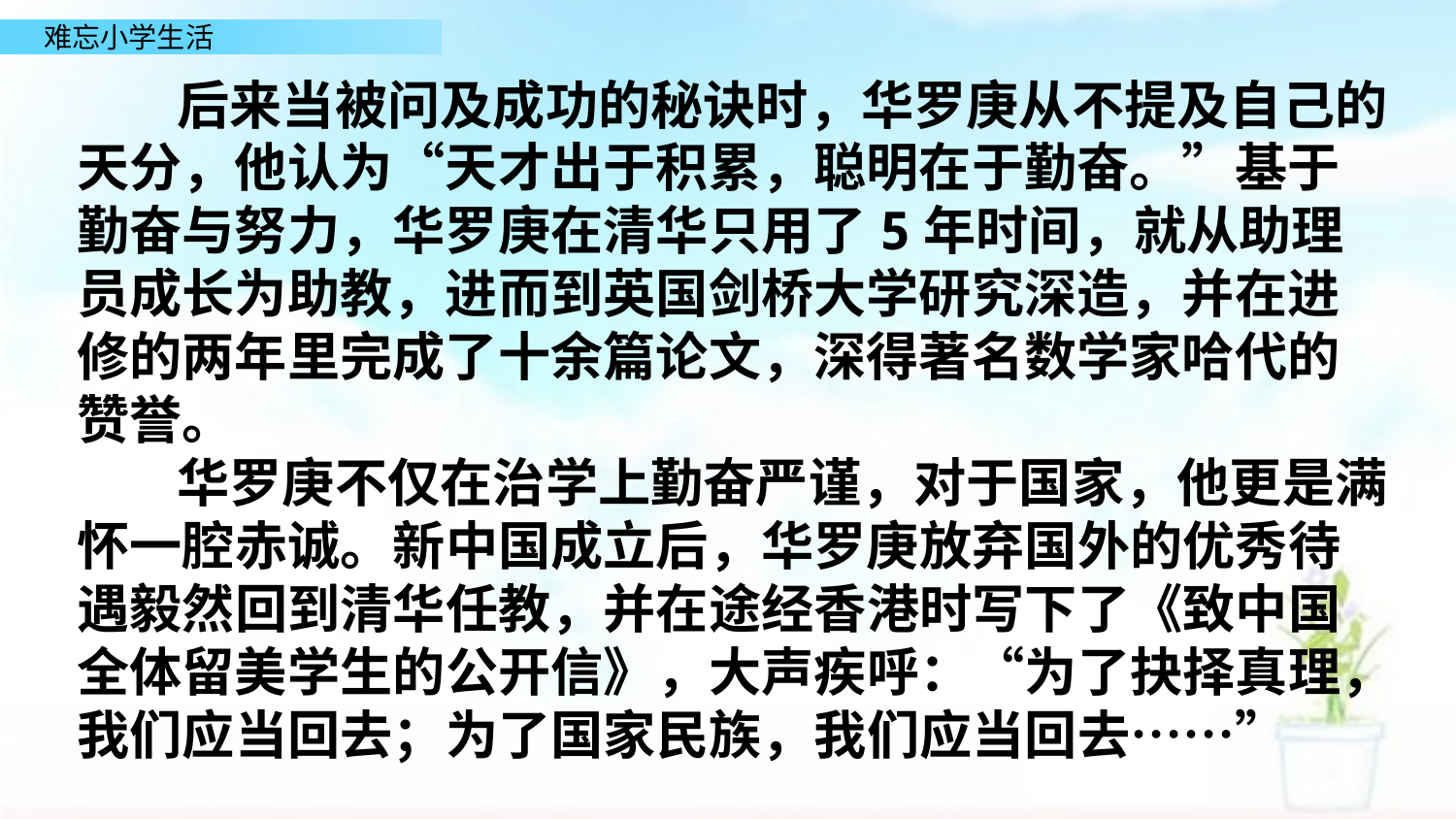

后来当被问及成功的秘诀时，华罗庚从不提及自己的天分，他认为“天才出于积累，聪明在于勤奋。”基于勤奋与努力，华罗庚在清华只用了5年时间，就从助理员成长为助教，进而到英国剑桥大学研究深造，并在进修的两年里完成了十余篇论文，深得著名数学家哈代的赞誉。
华罗庚不仅在治学上勤奋严谨，对于国家，他更是满怀一腔赤诚。新中国成立后，华罗庚放弃国外的优秀待遇毅然回到清华任教，并在途经香港时写下了《致中国全体留美学生的公开信》，大声疾呼：“为了抉择真理，我们应当回去；为了国家民族，我们应当回去……”